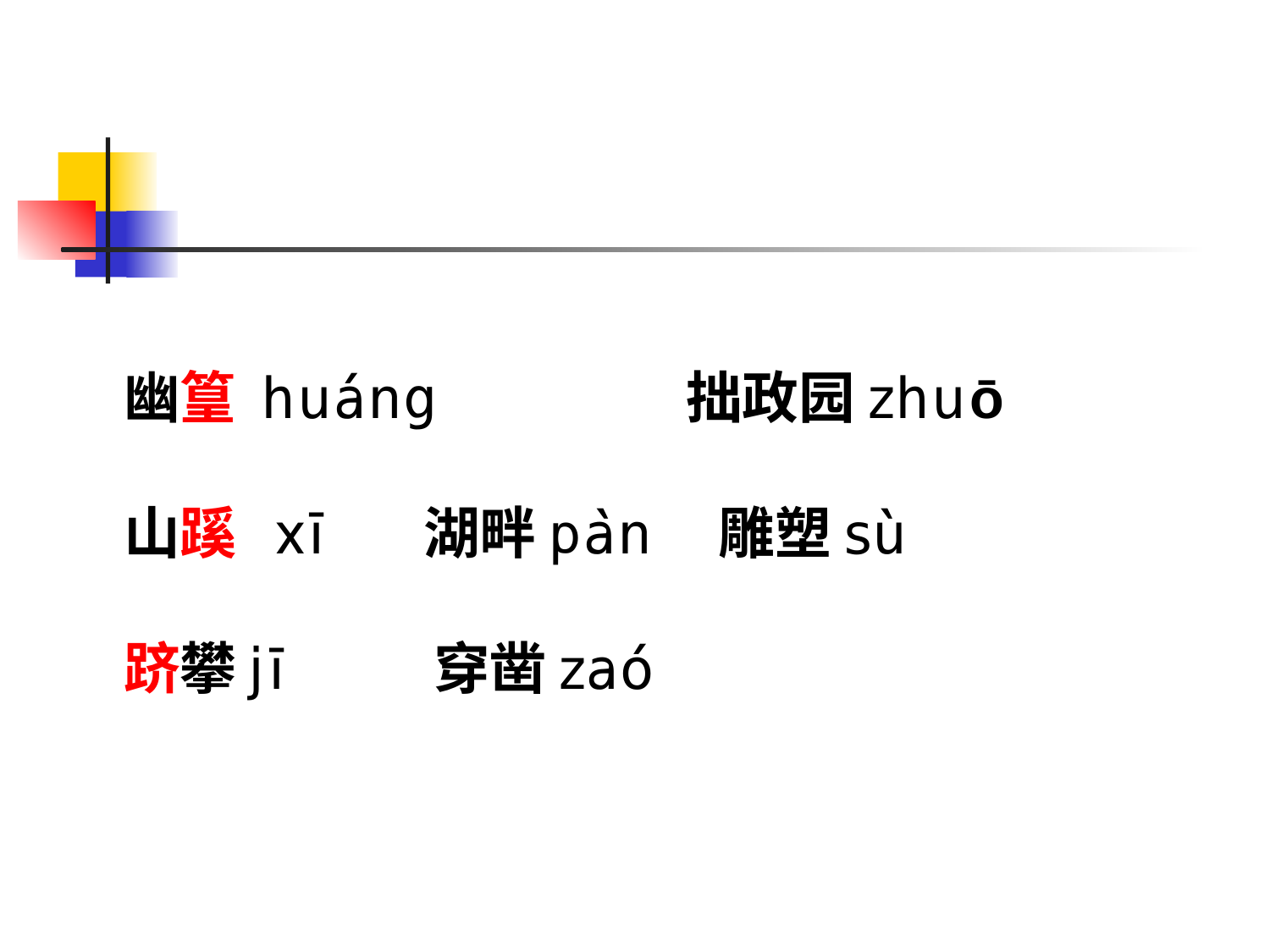

幽篁 huáng              拙政园zhuō

山蹊  xī     湖畔pàn   雕塑sù

跻攀jī        穿凿zaó